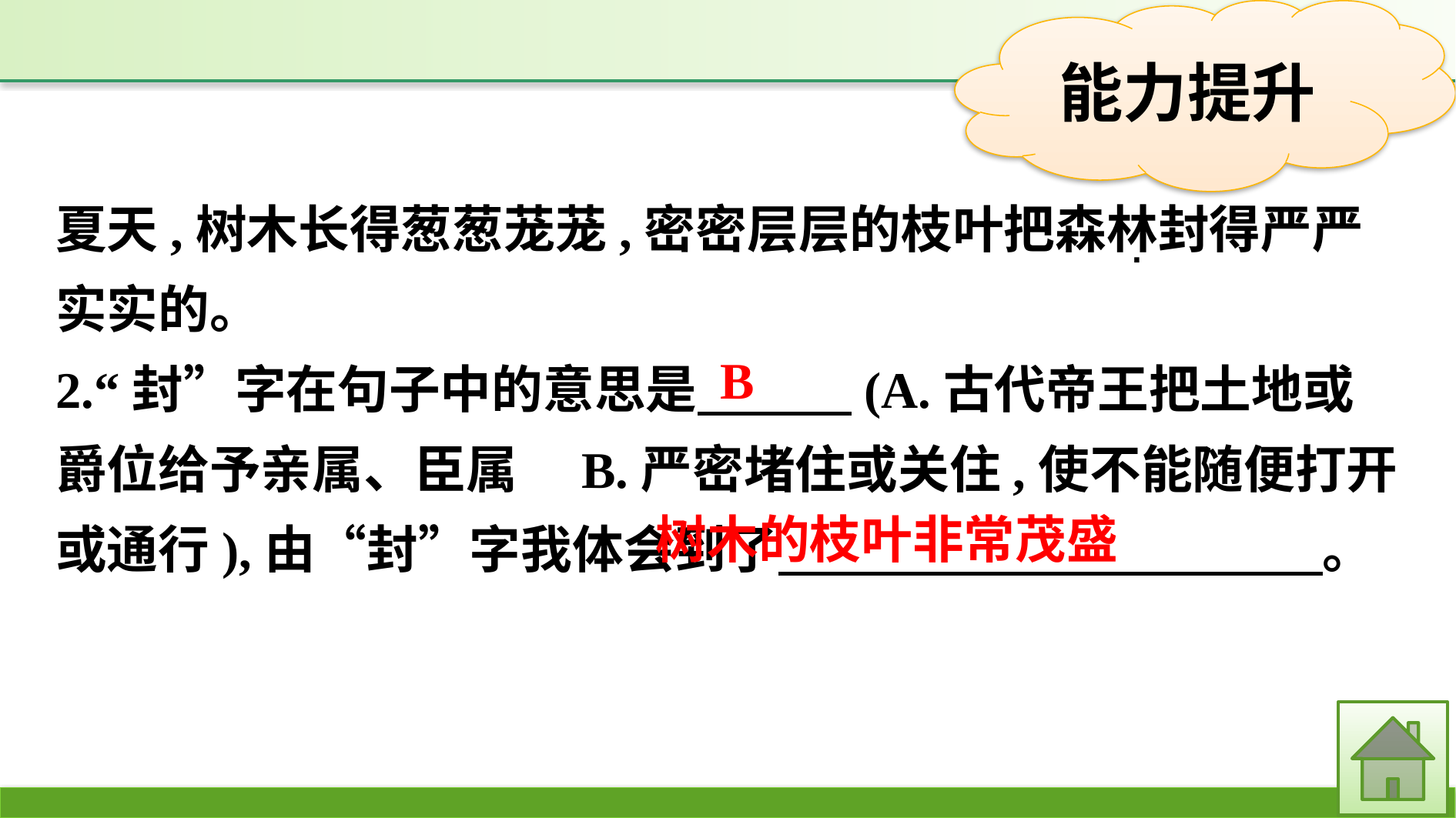

夏天,树木长得葱葱茏茏,密密层层的枝叶把森林封得严严实实的。
2.“封”字在句子中的意思是　　　(A.古代帝王把土地或爵位给予亲属、臣属　B.严密堵住或关住,使不能随便打开或通行),由“封”字我体会到了　                                          。
·
B
树木的枝叶非常茂盛